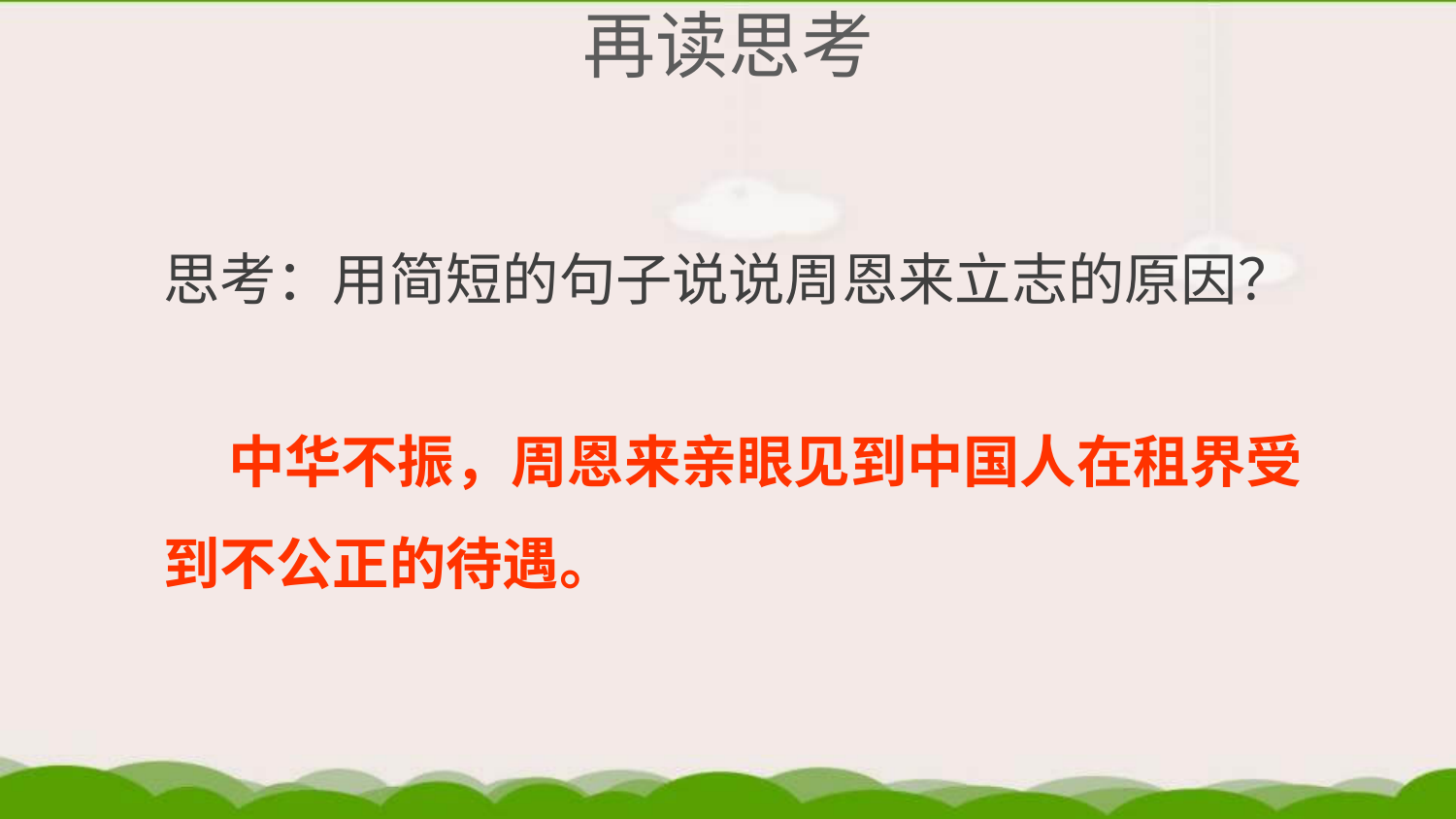

# 再读思考
思考：用简短的句子说说周恩来立志的原因？
    中华不振，周恩来亲眼见到中国人在租界受到不公正的待遇。